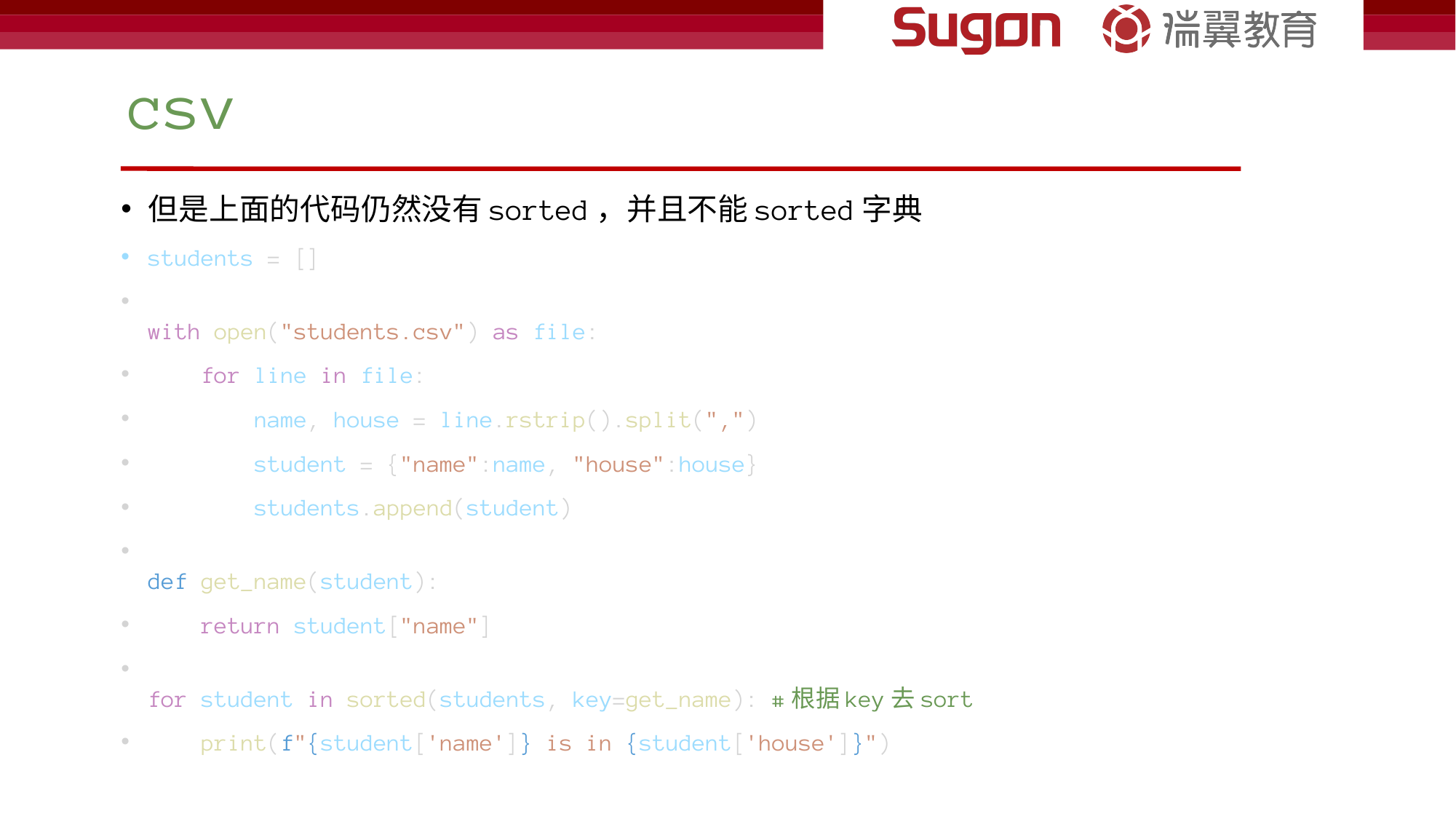

# csv
但是上面的代码仍然没有sorted，并且不能sorted字典
students = []
with open("students.csv") as file:
    for line in file:
        name, house = line.rstrip().split(",")
        student = {"name":name, "house":house}
        students.append(student)
def get_name(student):
    return student["name"]
for student in sorted(students, key=get_name): #根据key去sort
    print(f"{student['name']} is in {student['house']}")